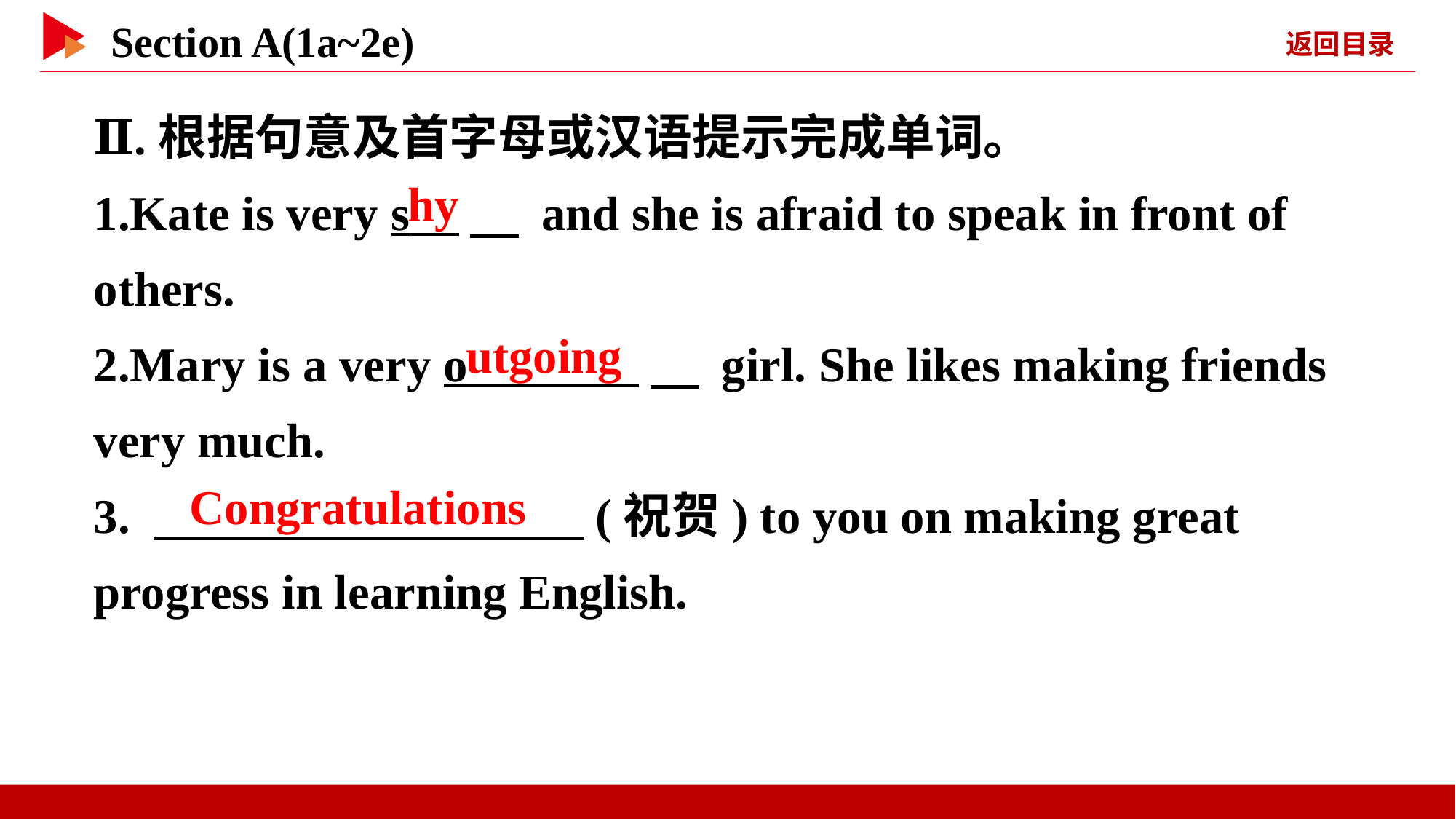

Ⅱ.根据句意及首字母或汉语提示完成单词。
1.Kate is very s    　 and she is afraid to speak in front of others.
2.Mary is a very o              　 girl. She likes making friends very much.
3. 　                              　(祝贺) to you on making great progress in learning English.
hy
utgoing
Congratulations